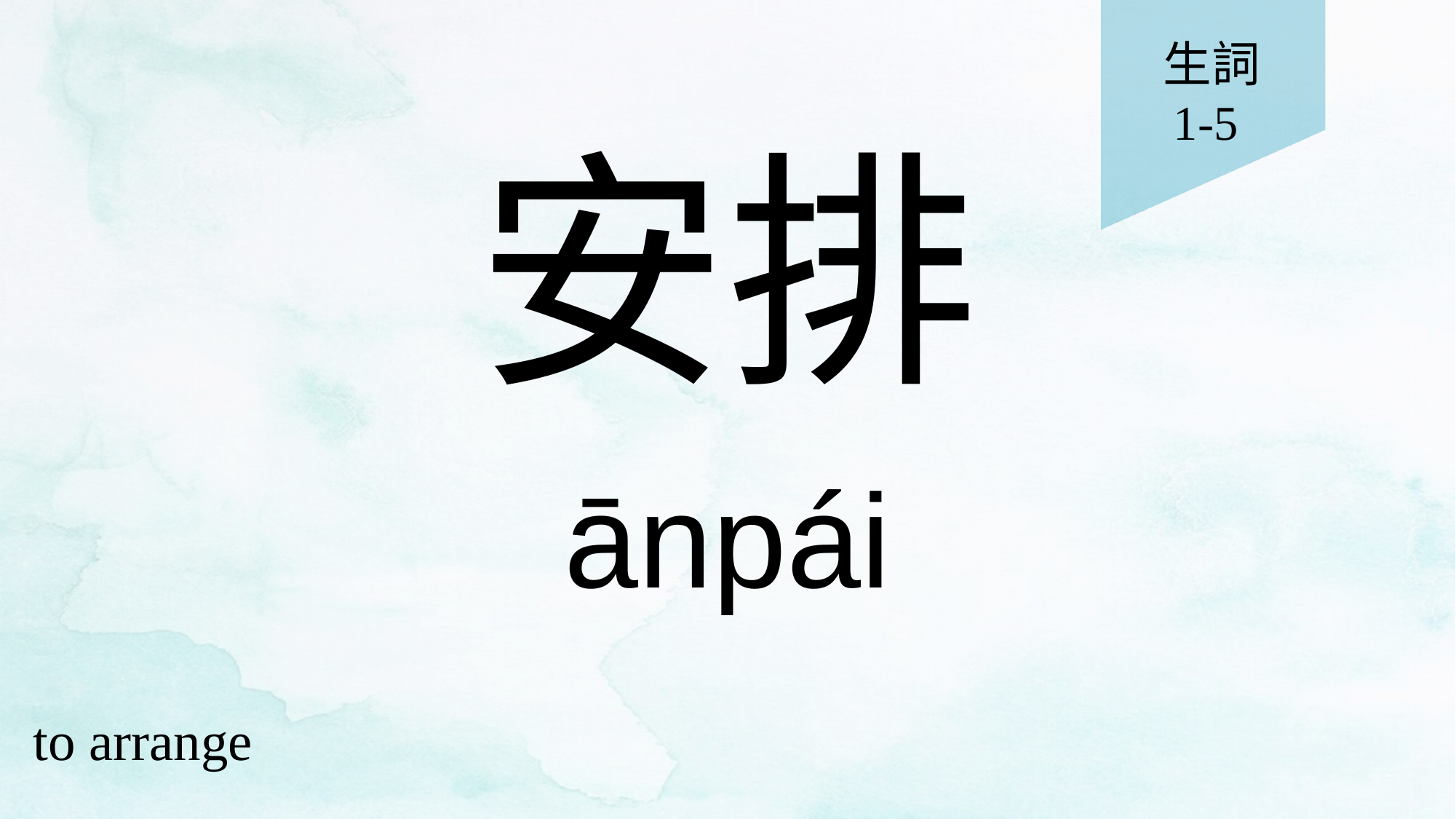

生詞
1-5
# 安排
ānpái
to arrange